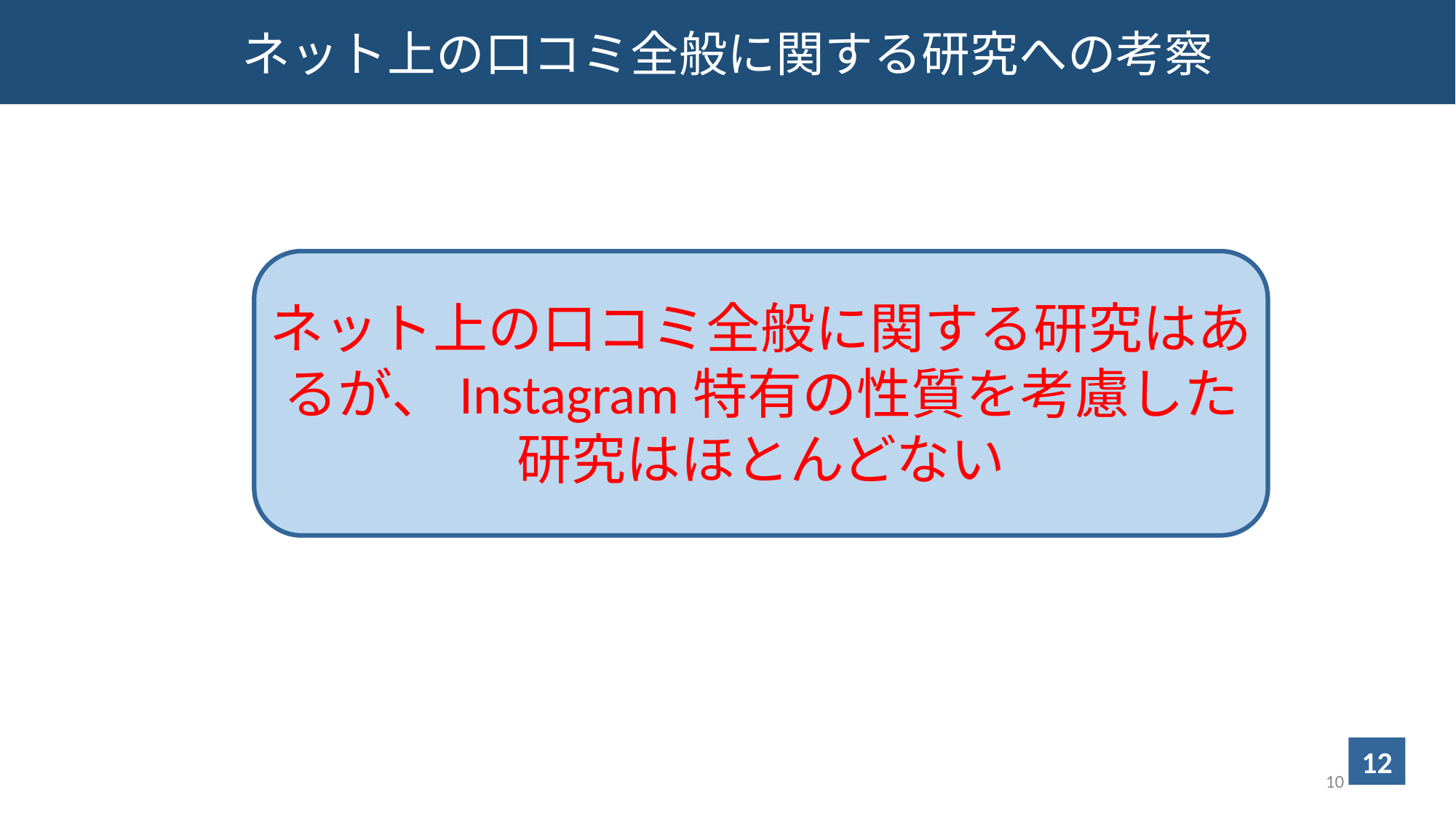

ネット上の口コミ全般に関する研究への考察

ネット上の口コミ全般に関する研究はあるが、Instagram特有の性質を考慮した研究はほとんどない
12
10